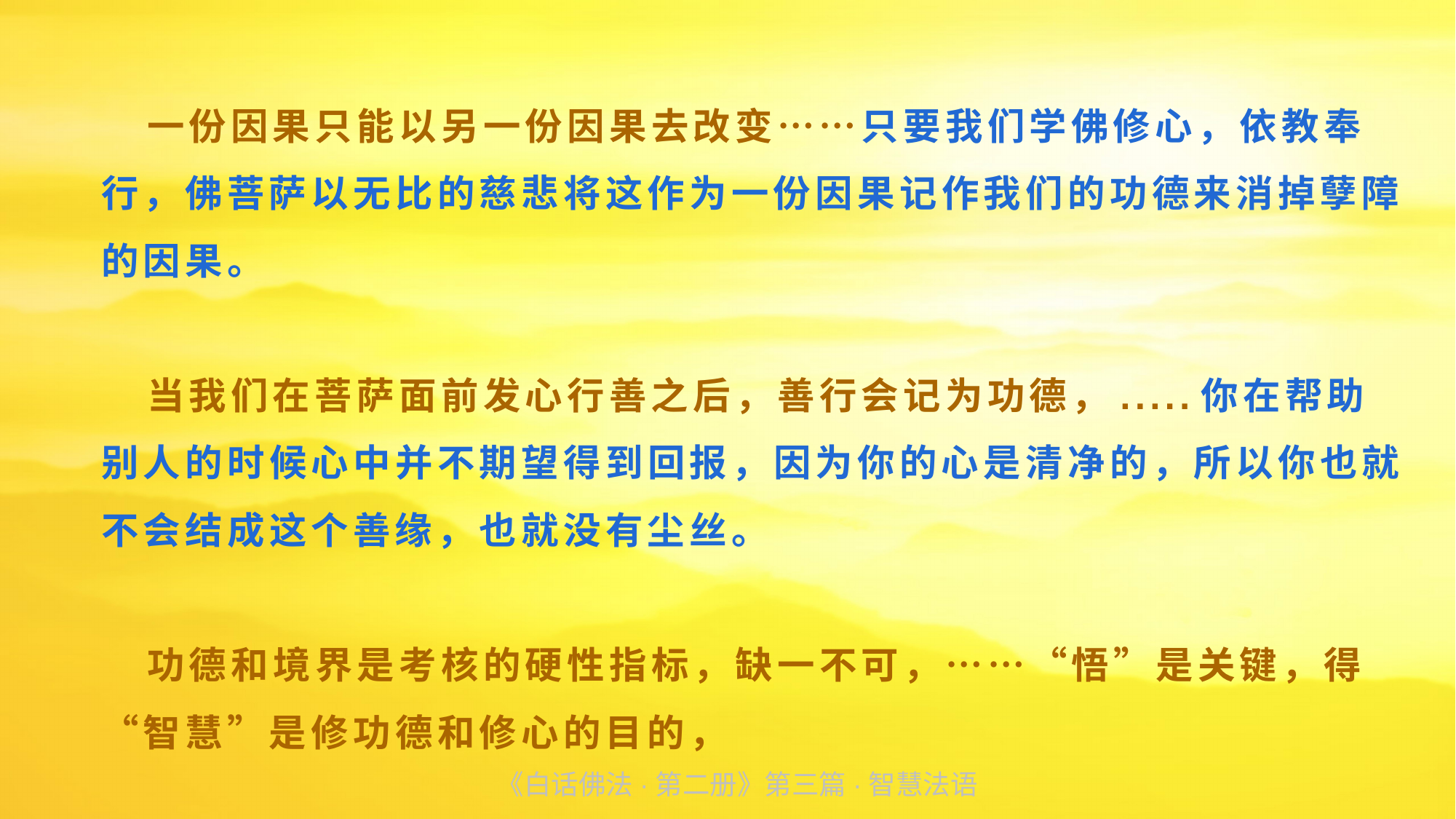

一份因果只能以另一份因果去改变……只要我们学佛修心，依教奉行，佛菩萨以无比的慈悲将这作为一份因果记作我们的功德来消掉孽障的因果。

   当我们在菩萨面前发心行善之后，善行会记为功德，.....你在帮助别人的时候心中并不期望得到回报，因为你的心是清净的，所以你也就不会结成这个善缘，也就没有尘丝。

   功德和境界是考核的硬性指标，缺一不可，……“悟”是关键，得“智慧”是修功德和修心的目的，
  《白话佛法·第二册》第三篇·智慧法语